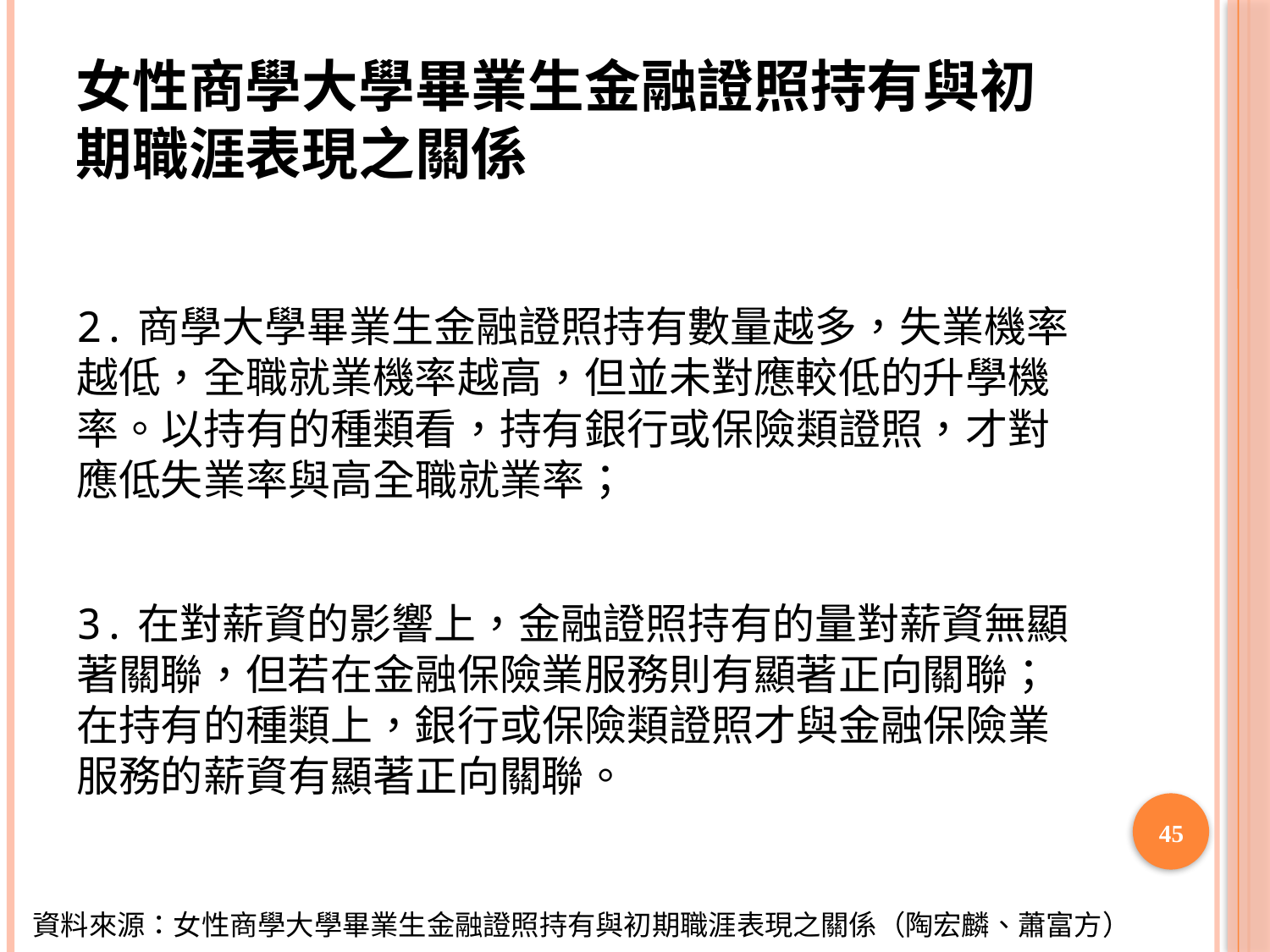

# 女性商學大學畢業生金融證照持有與初期職涯表現之關係

2.商學大學畢業生金融證照持有數量越多，失業機率越低，全職就業機率越高，但並未對應較低的升學機率。以持有的種類看，持有銀行或保險類證照，才對應低失業率與高全職就業率；

3.在對薪資的影響上，金融證照持有的量對薪資無顯著關聯，但若在金融保險業服務則有顯著正向關聯；在持有的種類上，銀行或保險類證照才與金融保險業服務的薪資有顯著正向關聯。
45
資料來源：女性商學大學畢業生金融證照持有與初期職涯表現之關係（陶宏麟、蕭富方）